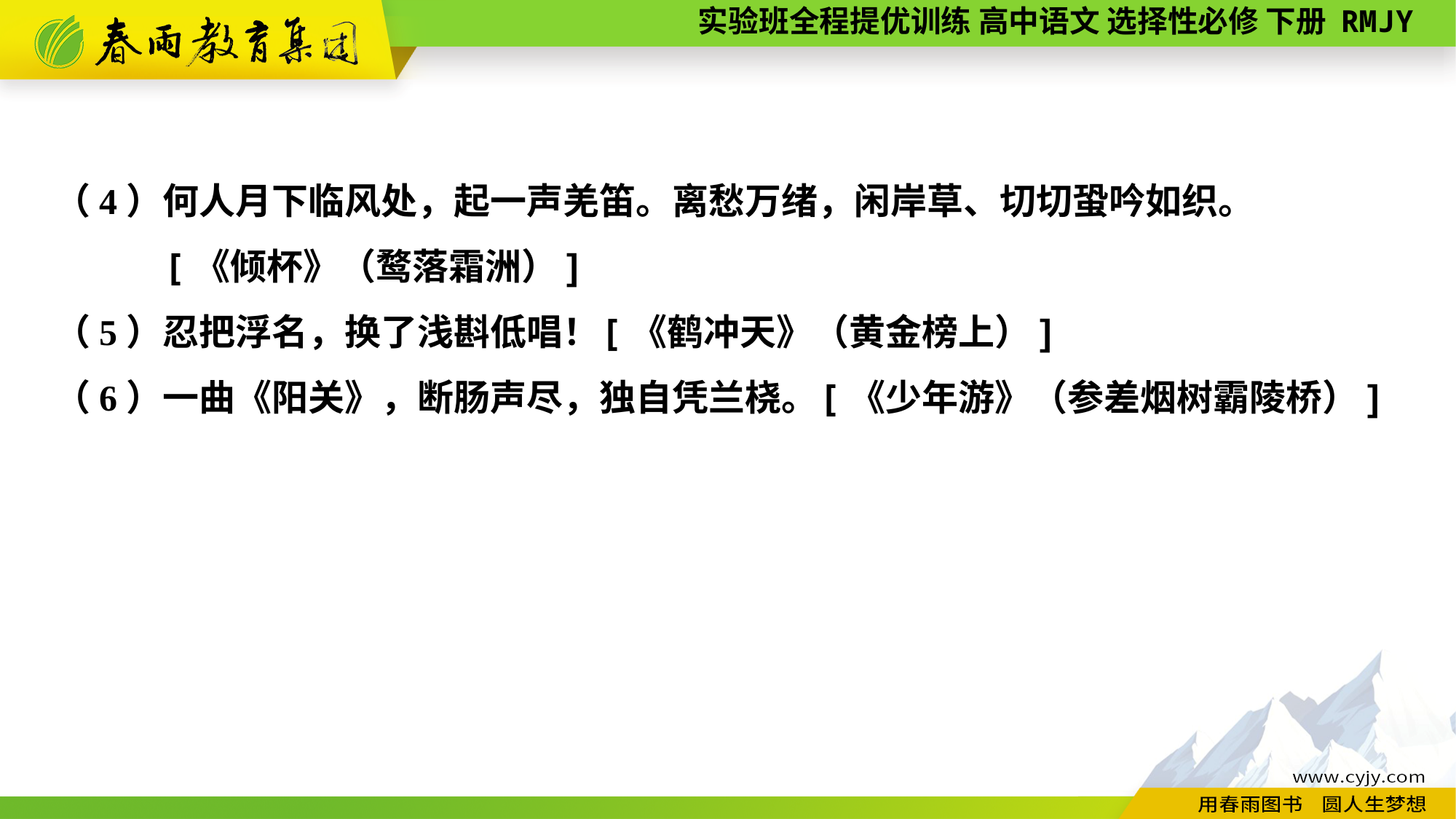

（4）何人月下临风处，起一声羌笛。离愁万绪，闲岸草、切切蛩吟如织。
	[《倾杯》（鹜落霜洲）]
（5）忍把浮名，换了浅斟低唱！	[《鹤冲天》（黄金榜上）]
（6）一曲《阳关》，断肠声尽，独自凭兰桡。	[《少年游》（参差烟树霸陵桥）]